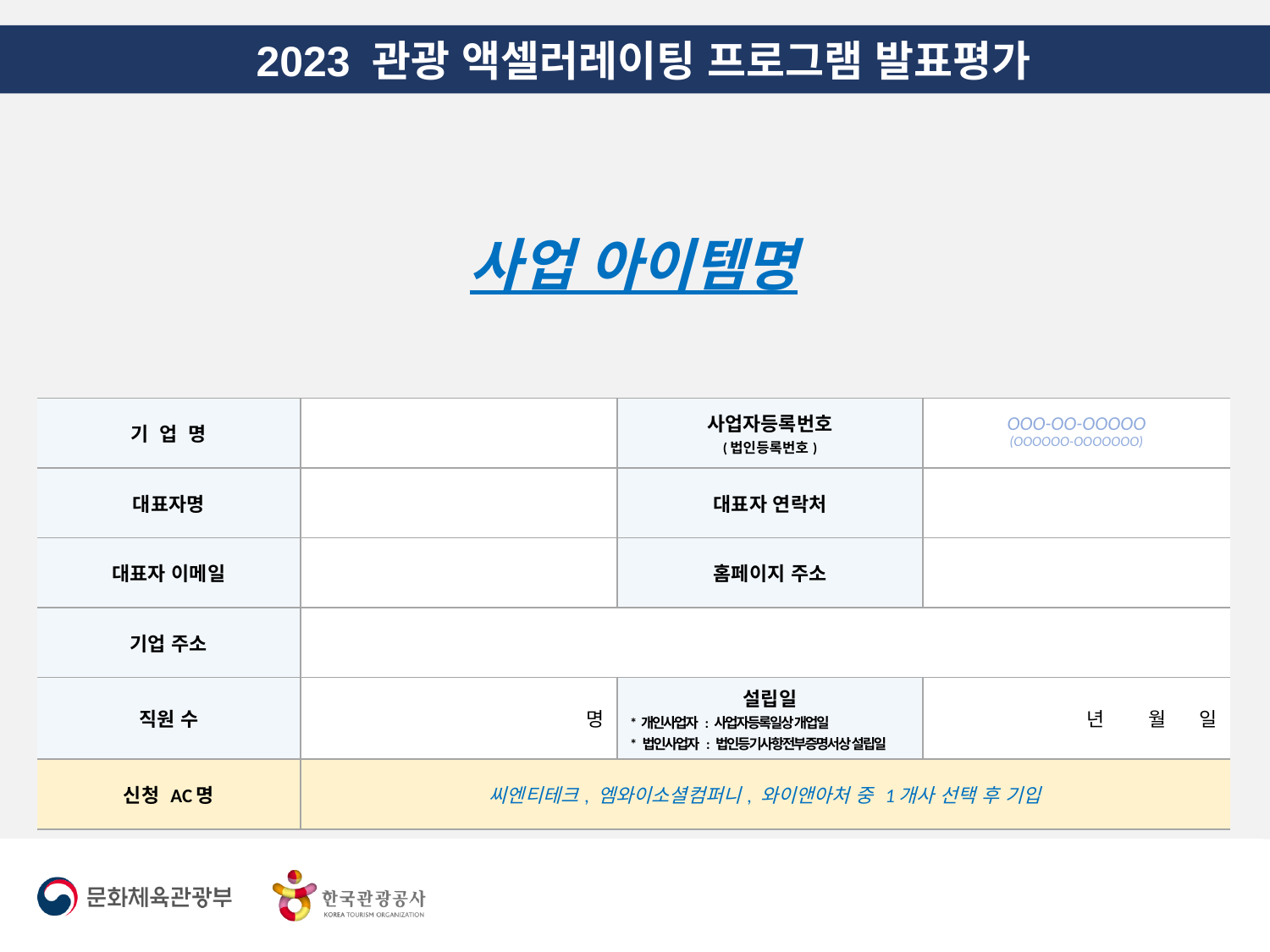

2023 관광 액셀러레이팅 프로그램 발표평가
사업 아이템명
| 기 업 명 |  | 사업자등록번호 (법인등록번호) | OOO-OO-OOOOO (OOOOOO-OOOOOOO) |
| --- | --- | --- | --- |
| 대표자명 |  | 대표자 연락처 |  |
| 대표자 이메일 |  | 홈페이지 주소 |  |
| 기업 주소 |  |  |  |
| 직원 수 | 명 | 설립일 \* 개인사업자 : 사업자등록일상 개업일 \* 법인사업자 : 법인등기사항전부증명서상 설립일 | 년 월 일 |
| 신청 AC명 | 씨엔티테크, 엠와이소셜컴퍼니, 와이앤아처 중 1개사 선택 후 기입 |  |  |